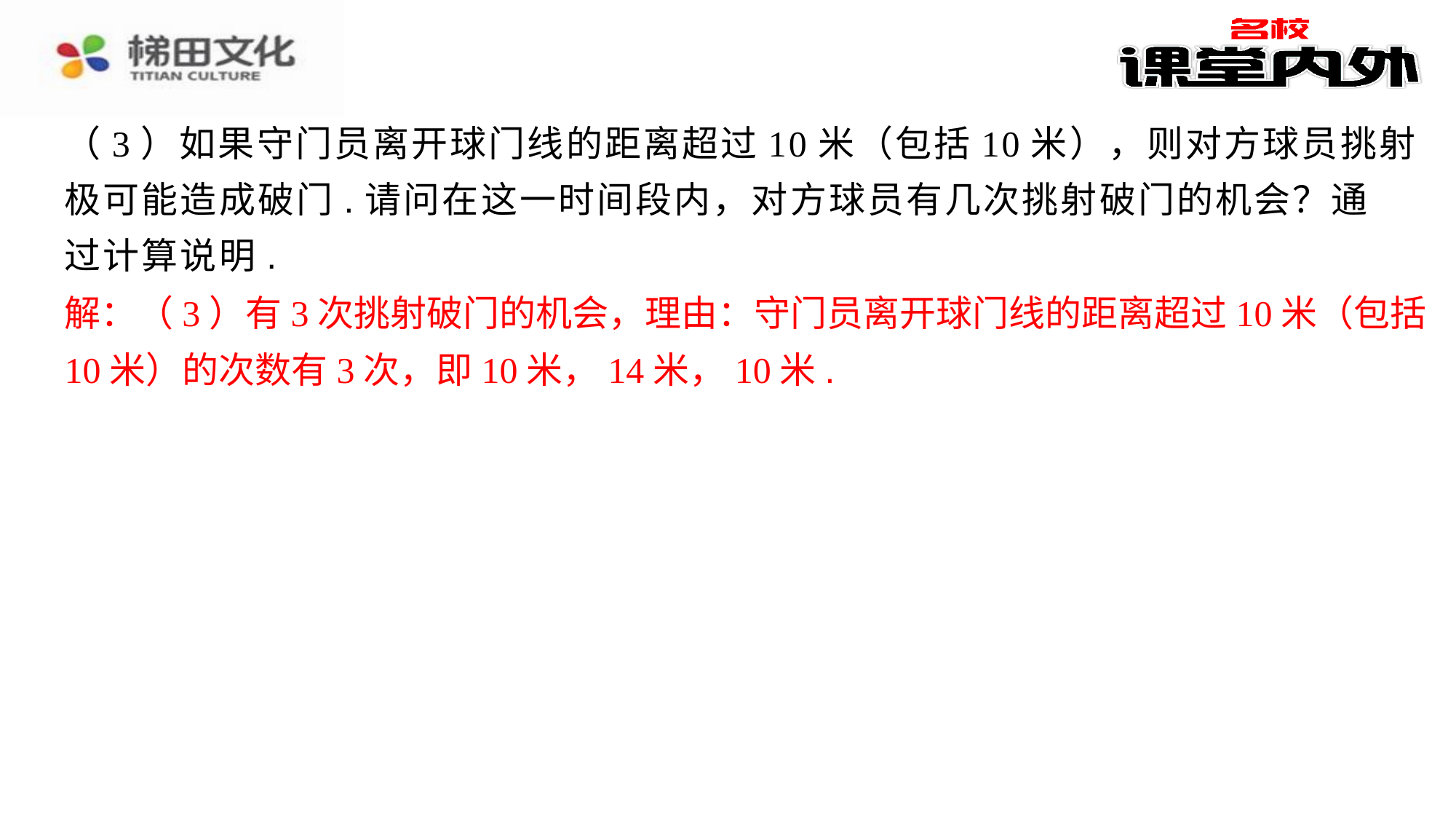

（3）如果守门员离开球门线的距离超过10米（包括10米），则对方球员挑射
极可能造成破门.请问在这一时间段内，对方球员有几次挑射破门的机会？通
过计算说明.
解：（3）有3次挑射破门的机会，理由：守门员离开球门线的距离超过10米（包括
10米）的次数有3次，即10米，14米，10米.
解：（3）有3次挑射破门的机会，理由：守门员离开球门线的距离超过10米（包括
10米）的次数有3次，即10米，14米，10米.